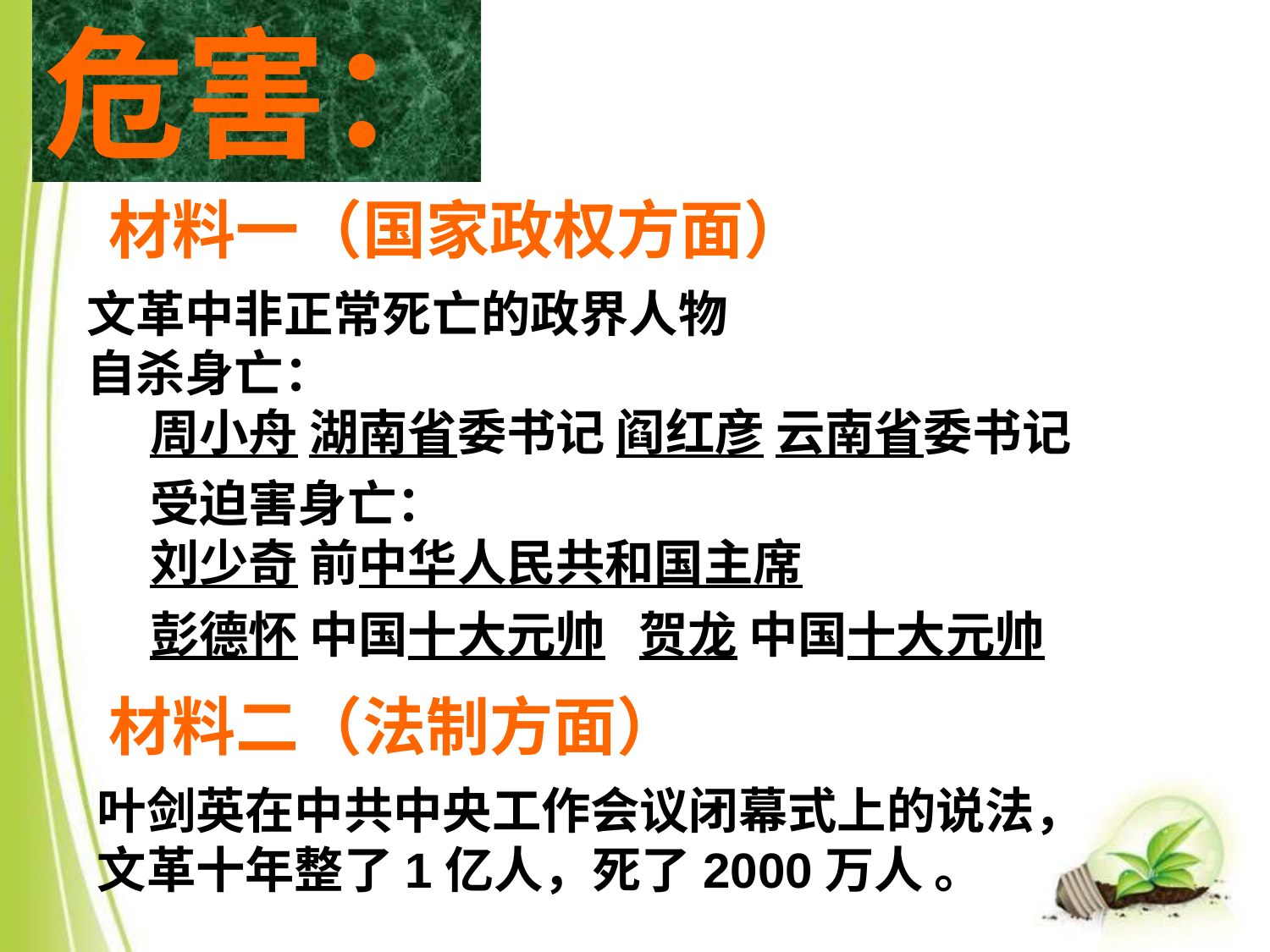

危害：
材料一（国家政权方面）
文革中非正常死亡的政界人物
自杀身亡：
周小舟 湖南省委书记 阎红彦 云南省委书记
受迫害身亡：
刘少奇 前中华人民共和国主席
彭德怀 中国十大元帅   贺龙 中国十大元帅
材料二（法制方面）
叶剑英在中共中央工作会议闭幕式上的说法，文革十年整了1亿人，死了2000万人 。